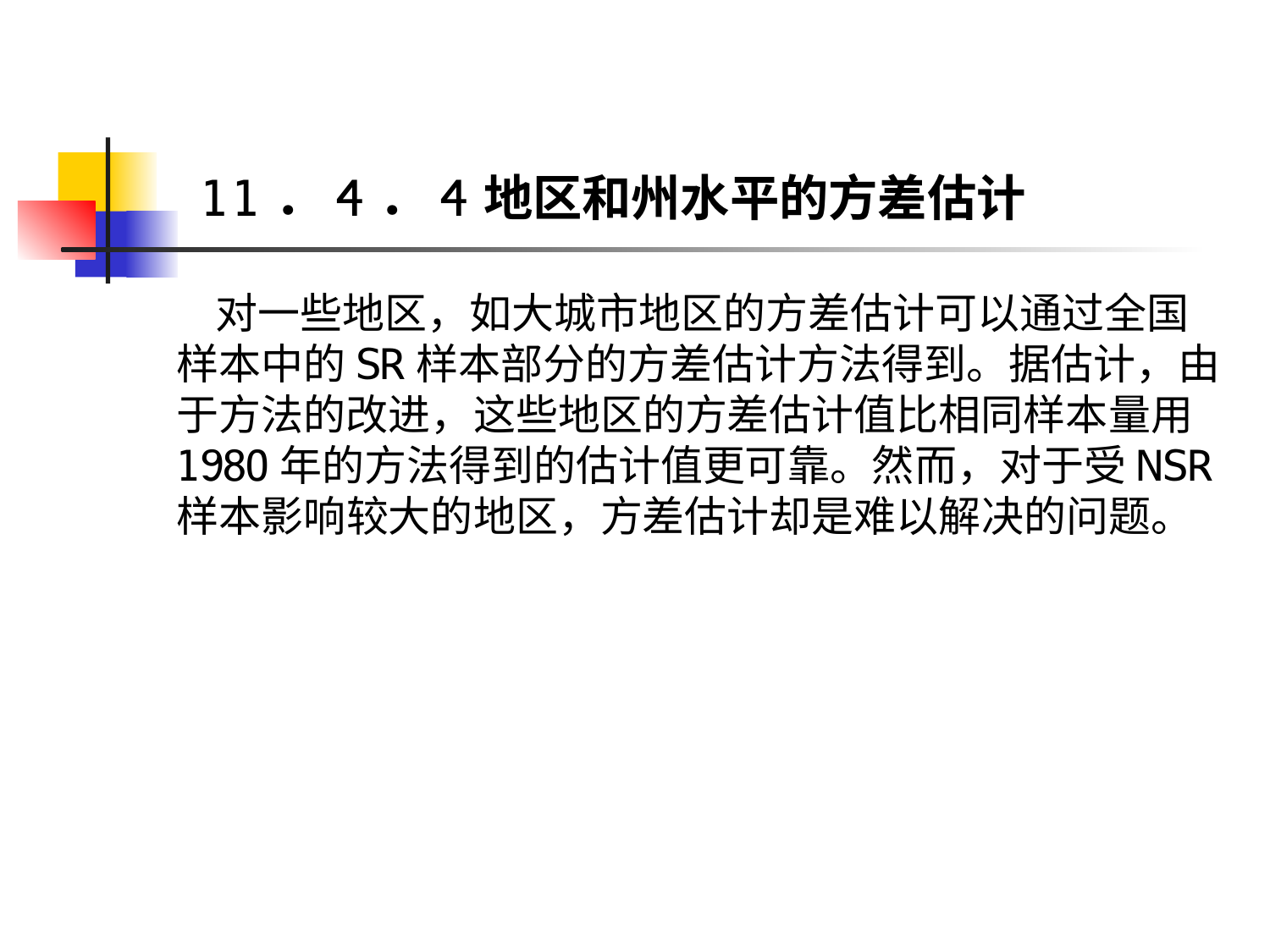

# 11．4．4地区和州水平的方差估计
   对一些地区，如大城市地区的方差估计可以通过全国样本中的SR样本部分的方差估计方法得到。据估计，由于方法的改进，这些地区的方差估计值比相同样本量用1980年的方法得到的估计值更可靠。然而，对于受NSR样本影响较大的地区，方差估计却是难以解决的问题。